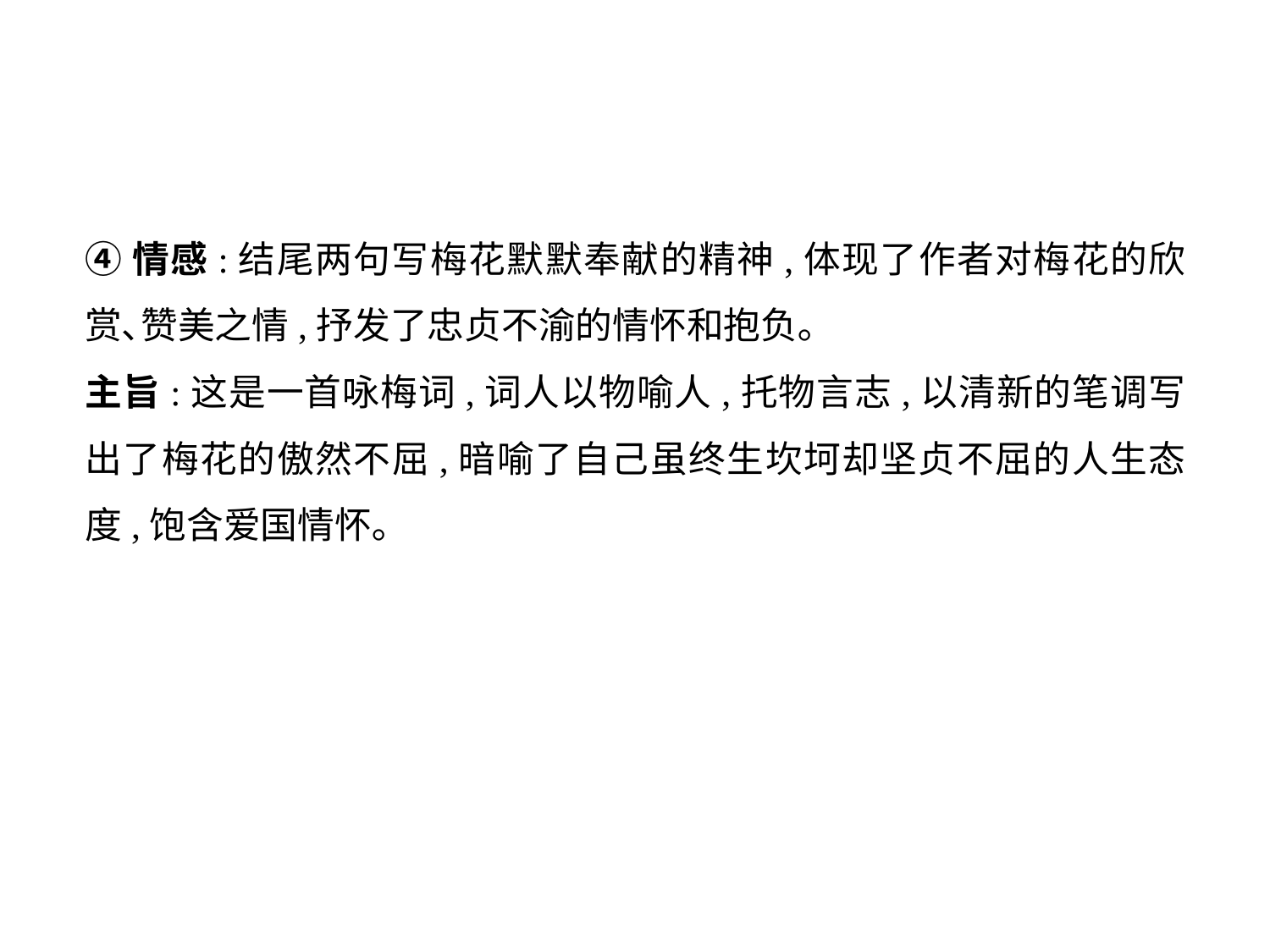

④情感:结尾两句写梅花默默奉献的精神,体现了作者对梅花的欣赏､赞美之情,抒发了忠贞不渝的情怀和抱负｡
主旨:这是一首咏梅词,词人以物喻人,托物言志,以清新的笔调写出了梅花的傲然不屈,暗喻了自己虽终生坎坷却坚贞不屈的人生态度,饱含爱国情怀｡